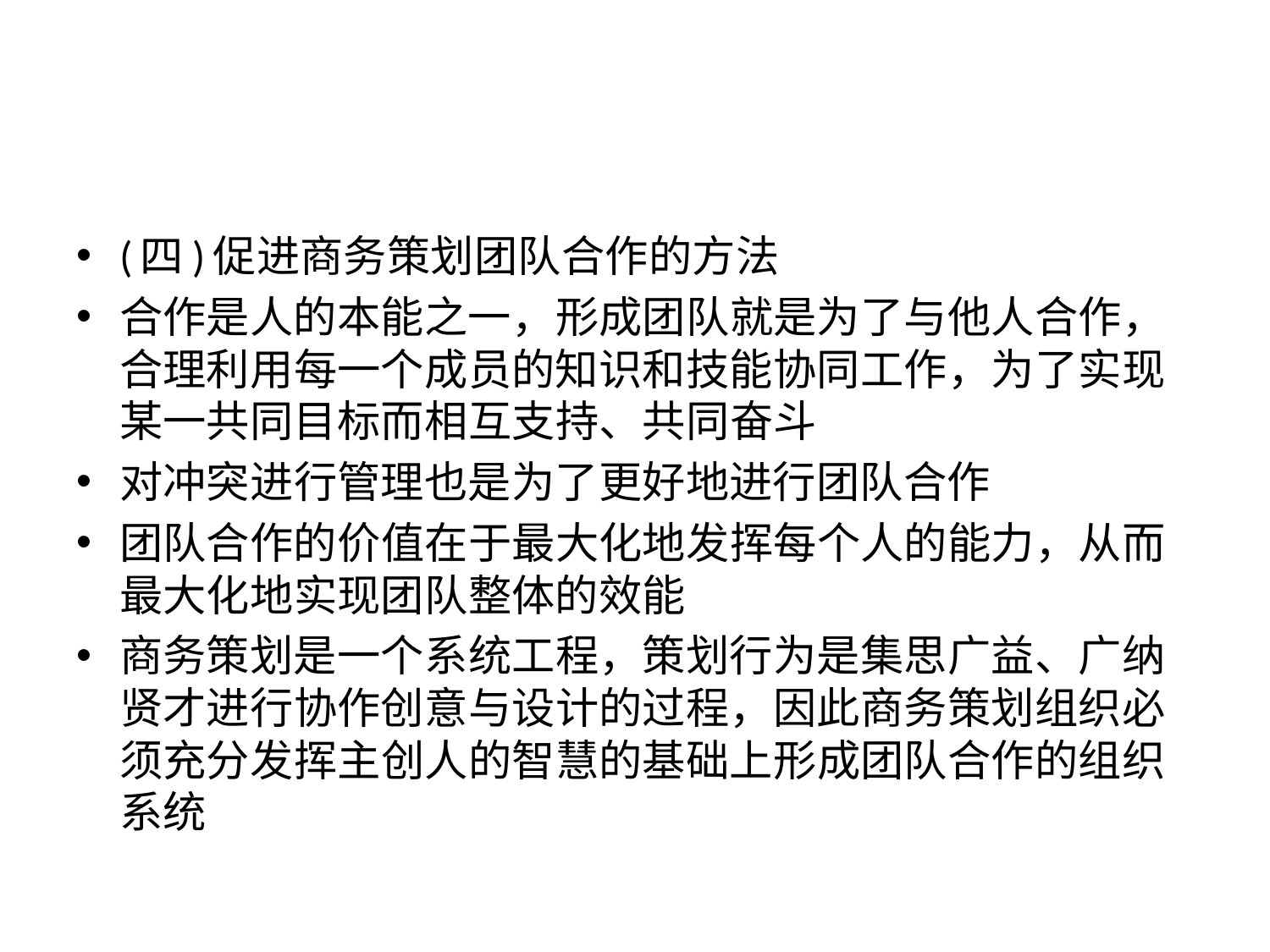

#
(四)促进商务策划团队合作的方法
合作是人的本能之一，形成团队就是为了与他人合作，合理利用每一个成员的知识和技能协同工作，为了实现某一共同目标而相互支持、共同奋斗
对冲突进行管理也是为了更好地进行团队合作
团队合作的价值在于最大化地发挥每个人的能力，从而最大化地实现团队整体的效能
商务策划是一个系统工程，策划行为是集思广益、广纳贤才进行协作创意与设计的过程，因此商务策划组织必须充分发挥主创人的智慧的基础上形成团队合作的组织系统